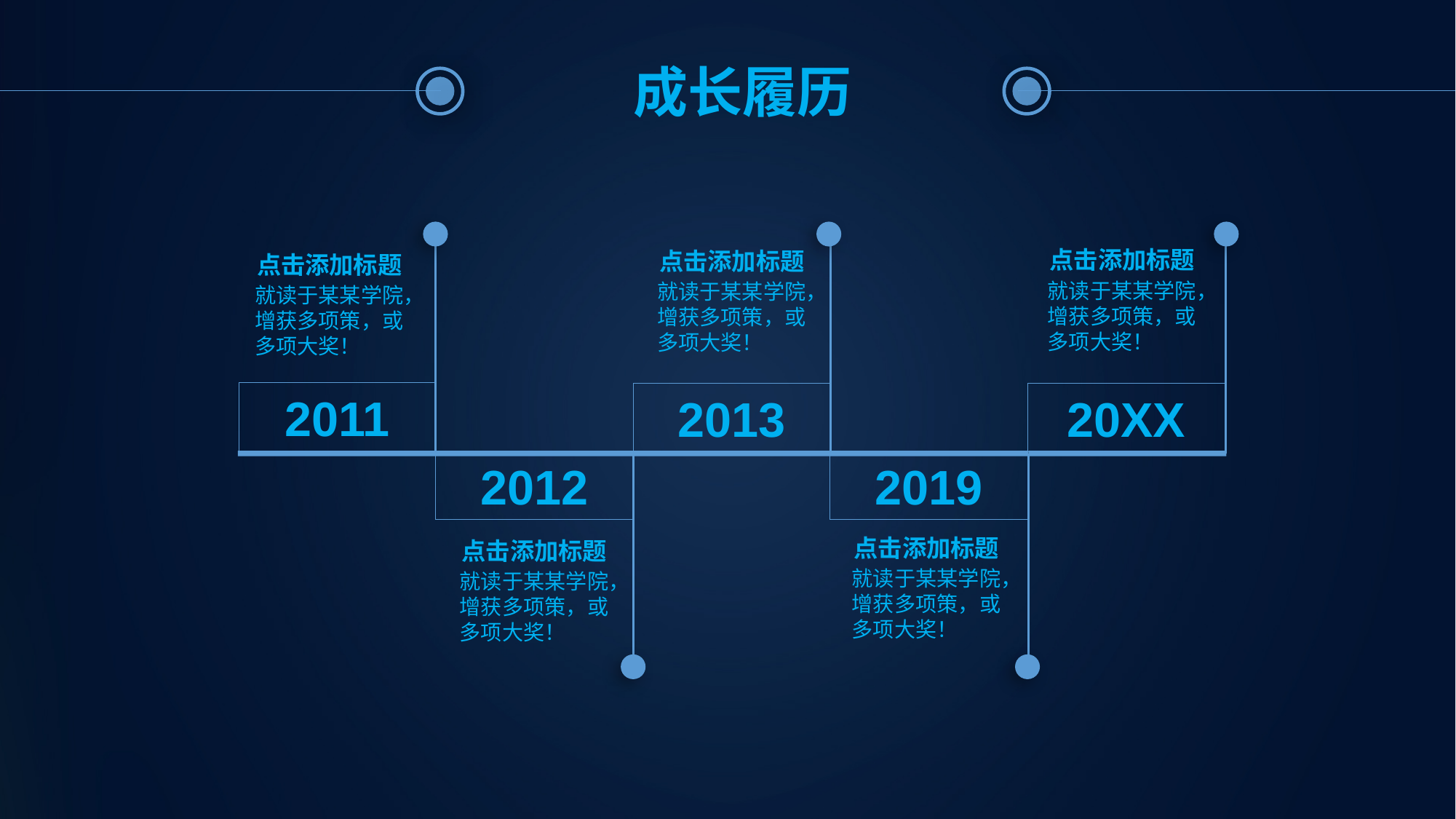

成长履历

点击添加标题
点击添加标题
点击添加标题
就读于某某学院，增获多项策，或多项大奖！
就读于某某学院，增获多项策，或多项大奖！
就读于某某学院，增获多项策，或多项大奖！
2011
2013
20XX
2012
2019

点击添加标题
点击添加标题
就读于某某学院，增获多项策，或多项大奖！
就读于某某学院，增获多项策，或多项大奖！